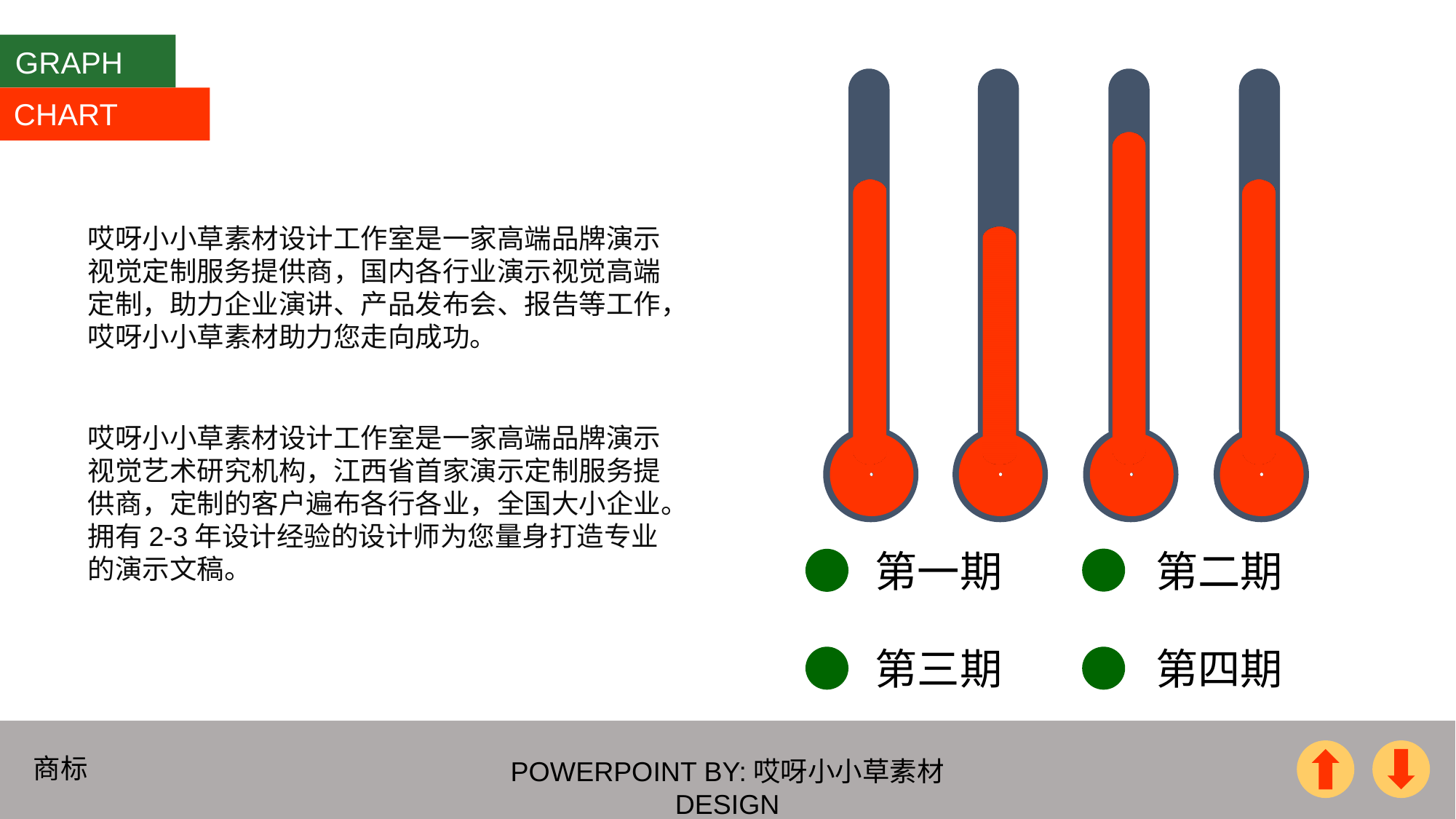

GRAPH

### Chart

| Category | 系列 1 |
|---|---|
| 类别 1 | 3.0 |
| 类别 2 | 2.5 |
| 类别 3 | 3.5 |
| 类别 4 | 3.0 |

CHART
哎呀小小草素材设计工作室是一家高端品牌演示视觉定制服务提供商，国内各行业演示视觉高端定制，助力企业演讲、产品发布会、报告等工作，哎呀小小草素材助力您走向成功。
哎呀小小草素材设计工作室是一家高端品牌演示视觉艺术研究机构，江西省首家演示定制服务提供商，定制的客户遍布各行各业，全国大小企业。拥有2-3年设计经验的设计师为您量身打造专业的演示文稿。
第一期
第二期

第三期
第四期